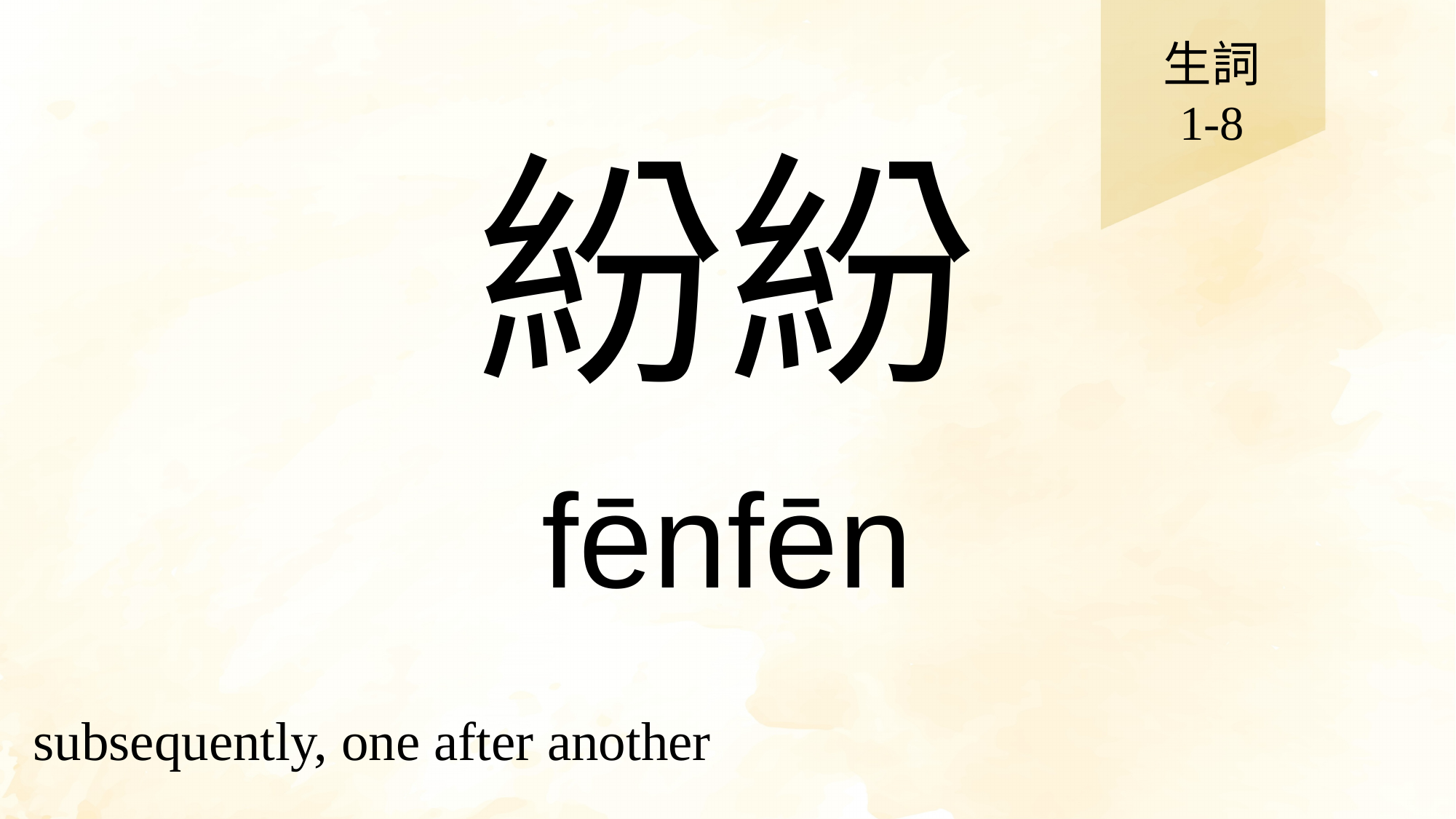

生詞
1-8
# 紛紛
fēnfēn
subsequently, one after another